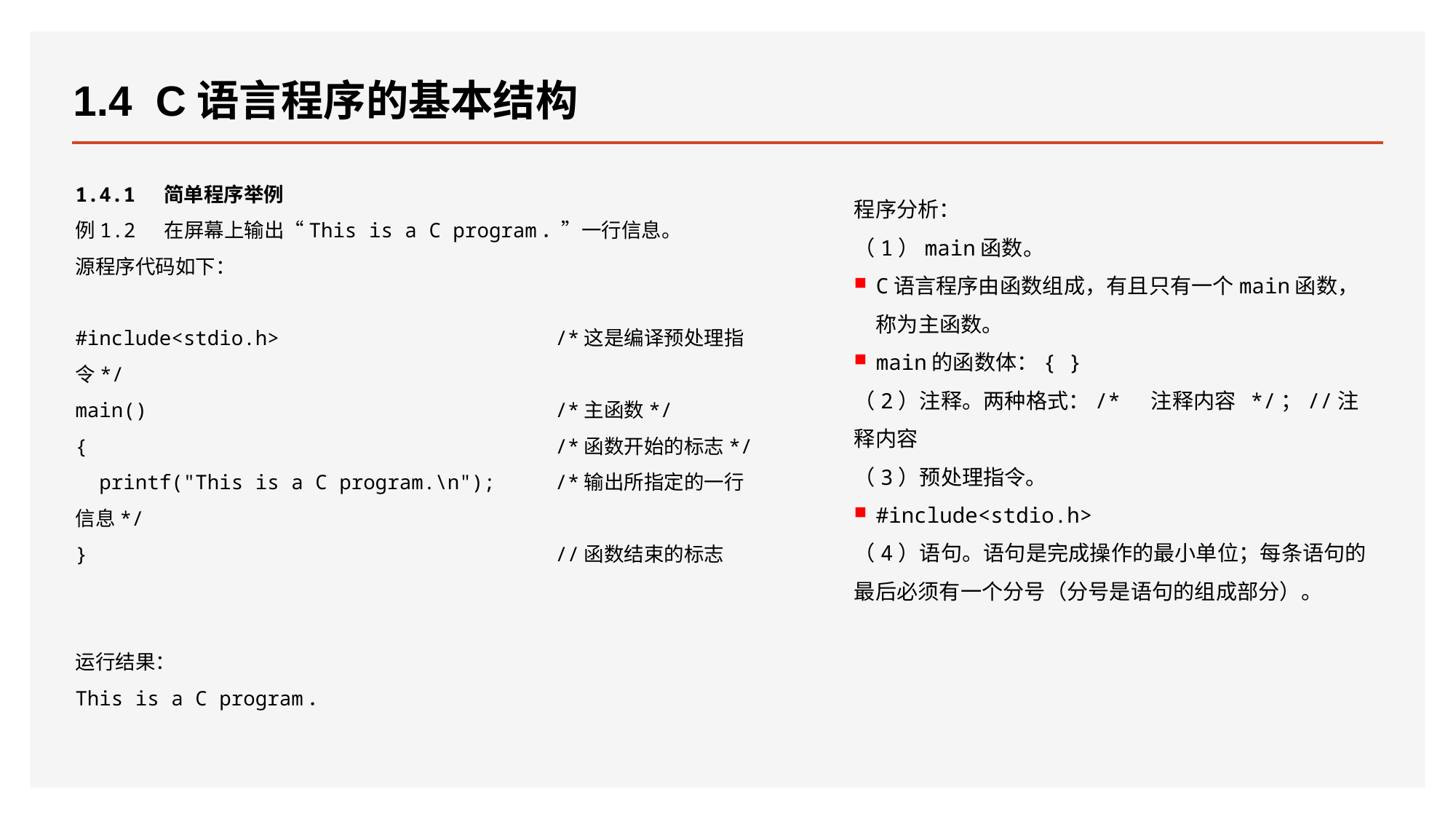

# 1.4  C语言程序的基本结构
1.4.1  简单程序举例
例1.2  在屏幕上输出“This is a C program．”一行信息。
源程序代码如下：

#include<stdio.h>                       /*这是编译预处理指令*/
main()                                  /*主函数*/
{                                       /*函数开始的标志*/
  printf("This is a C program.\n");     /*输出所指定的一行信息*/
}                                       //函数结束的标志

运行结果：
This is a C program．
程序分析：
（1）main函数。
C语言程序由函数组成，有且只有一个main函数，称为主函数。
main的函数体：{ }
（2）注释。两种格式：/*  注释内容  */；//注释内容
（3）预处理指令。
#include<stdio.h>
（4）语句。语句是完成操作的最小单位；每条语句的最后必须有一个分号（分号是语句的组成部分）。